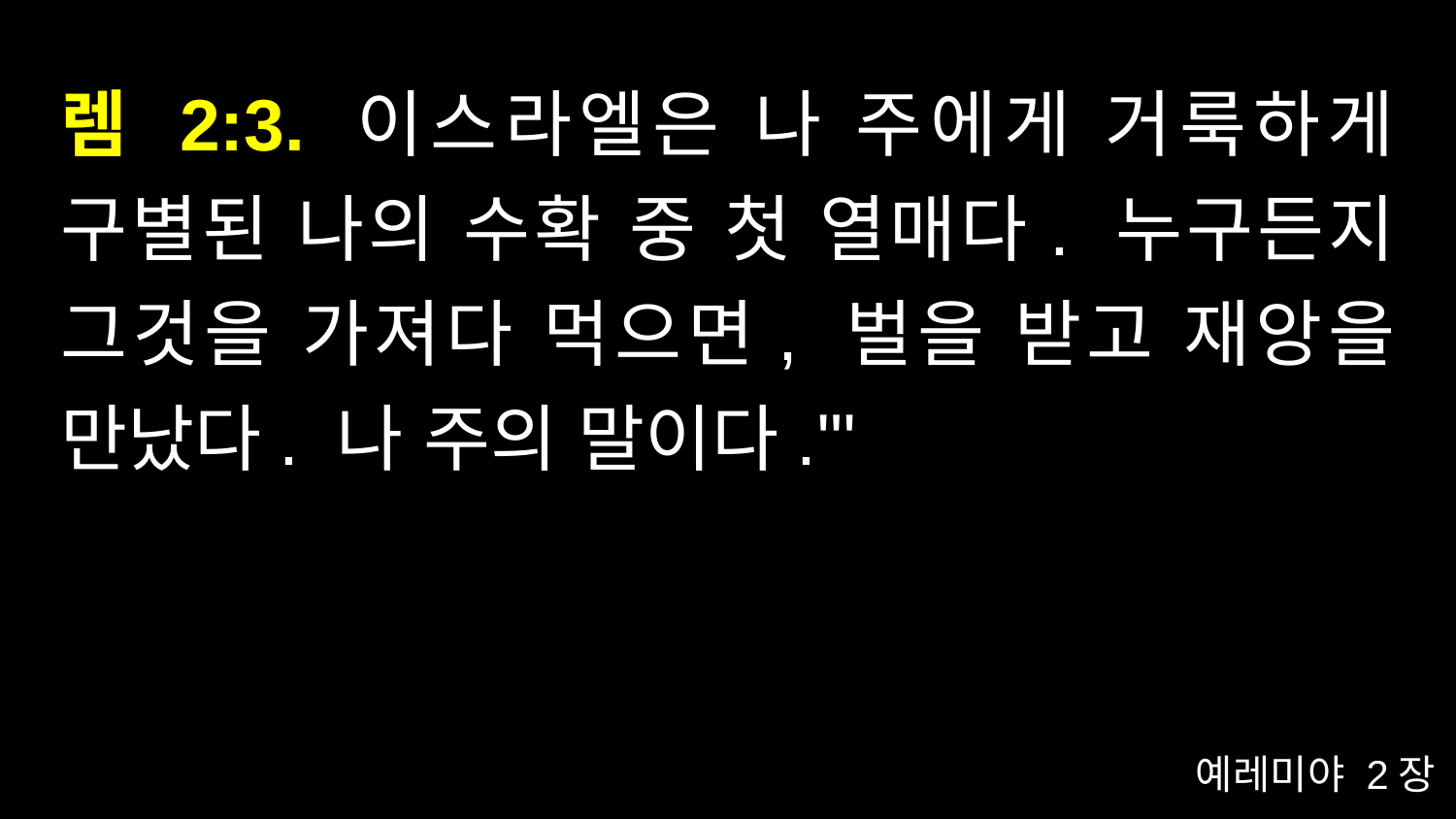

# 렘 2:3. 이스라엘은 나 주에게 거룩하게 구별된 나의 수확 중 첫 열매다. 누구든지 그것을 가져다 먹으면, 벌을 받고 재앙을 만났다. 나 주의 말이다.'"
예레미야 2장